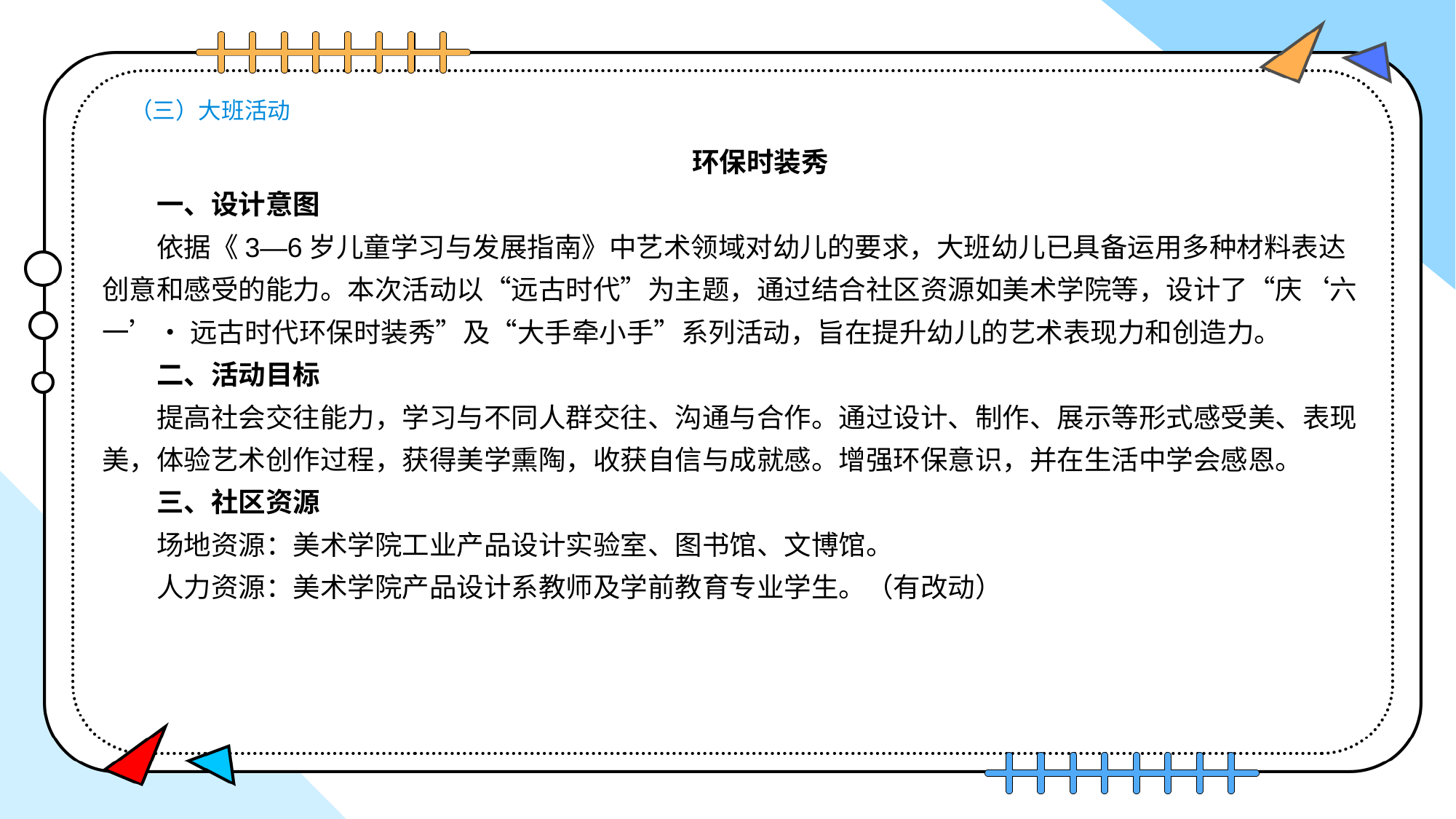

# （三）大班活动
环保时装秀
一、设计意图
依据《3—6岁儿童学习与发展指南》中艺术领域对幼儿的要求，大班幼儿已具备运用多种材料表达创意和感受的能力。本次活动以“远古时代”为主题，通过结合社区资源如美术学院等，设计了“庆‘六一’• 远古时代环保时装秀”及“大手牵小手”系列活动，旨在提升幼儿的艺术表现力和创造力。
二、活动目标
提高社会交往能力，学习与不同人群交往、沟通与合作。通过设计、制作、展示等形式感受美、表现美，体验艺术创作过程，获得美学熏陶，收获自信与成就感。增强环保意识，并在生活中学会感恩。
三、社区资源
场地资源：美术学院工业产品设计实验室、图书馆、文博馆。
人力资源：美术学院产品设计系教师及学前教育专业学生。（有改动）